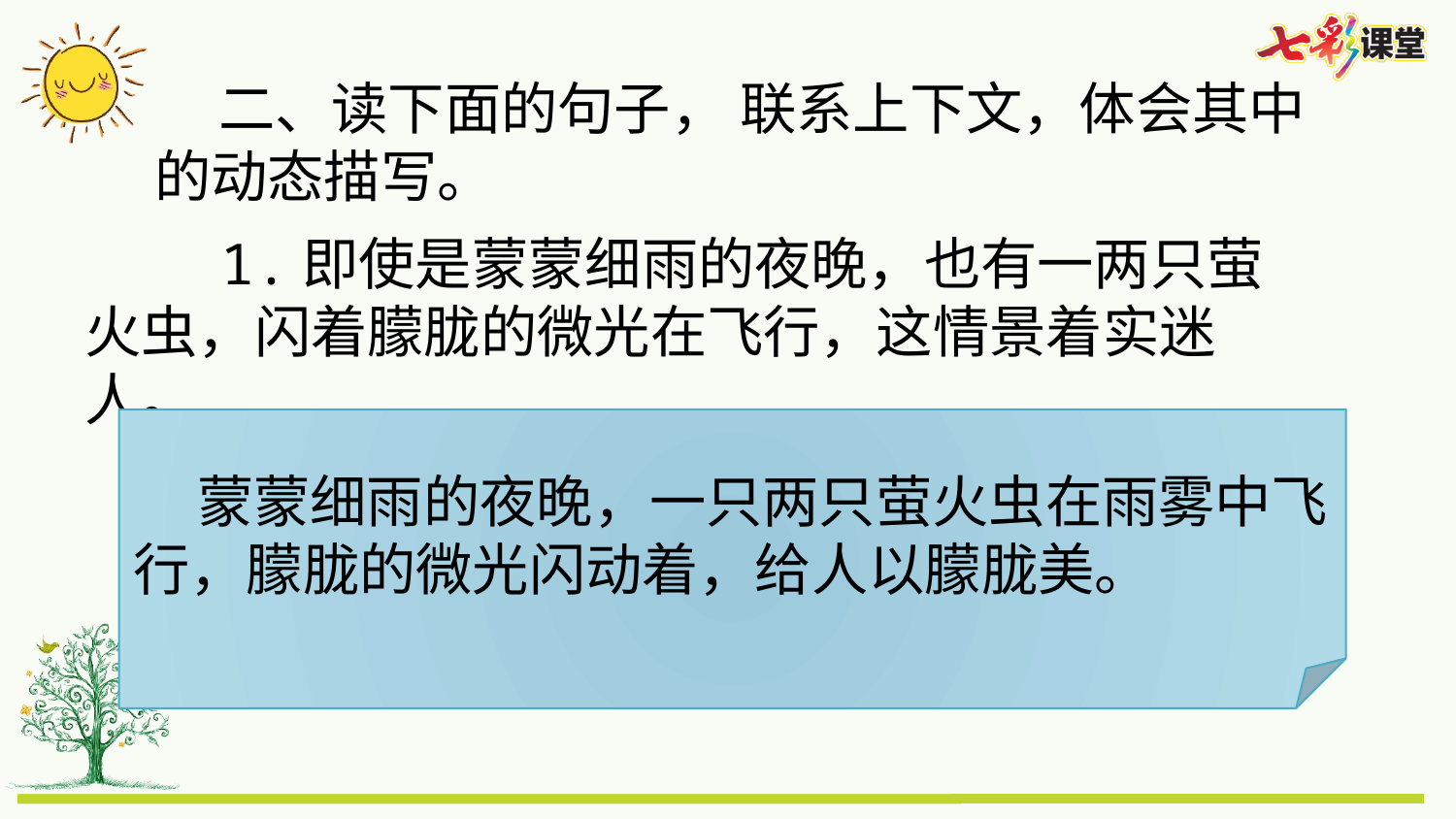

二、读下面的句子， 联系上下文，体会其中的动态描写。
    1.即使是蒙蒙细雨的夜晚，也有一两只萤火虫，闪着朦胧的微光在飞行，这情景着实迷人。
    蒙蒙细雨的夜晚，一只两只萤火虫在雨雾中飞行，朦胧的微光闪动着，给人以朦胧美。